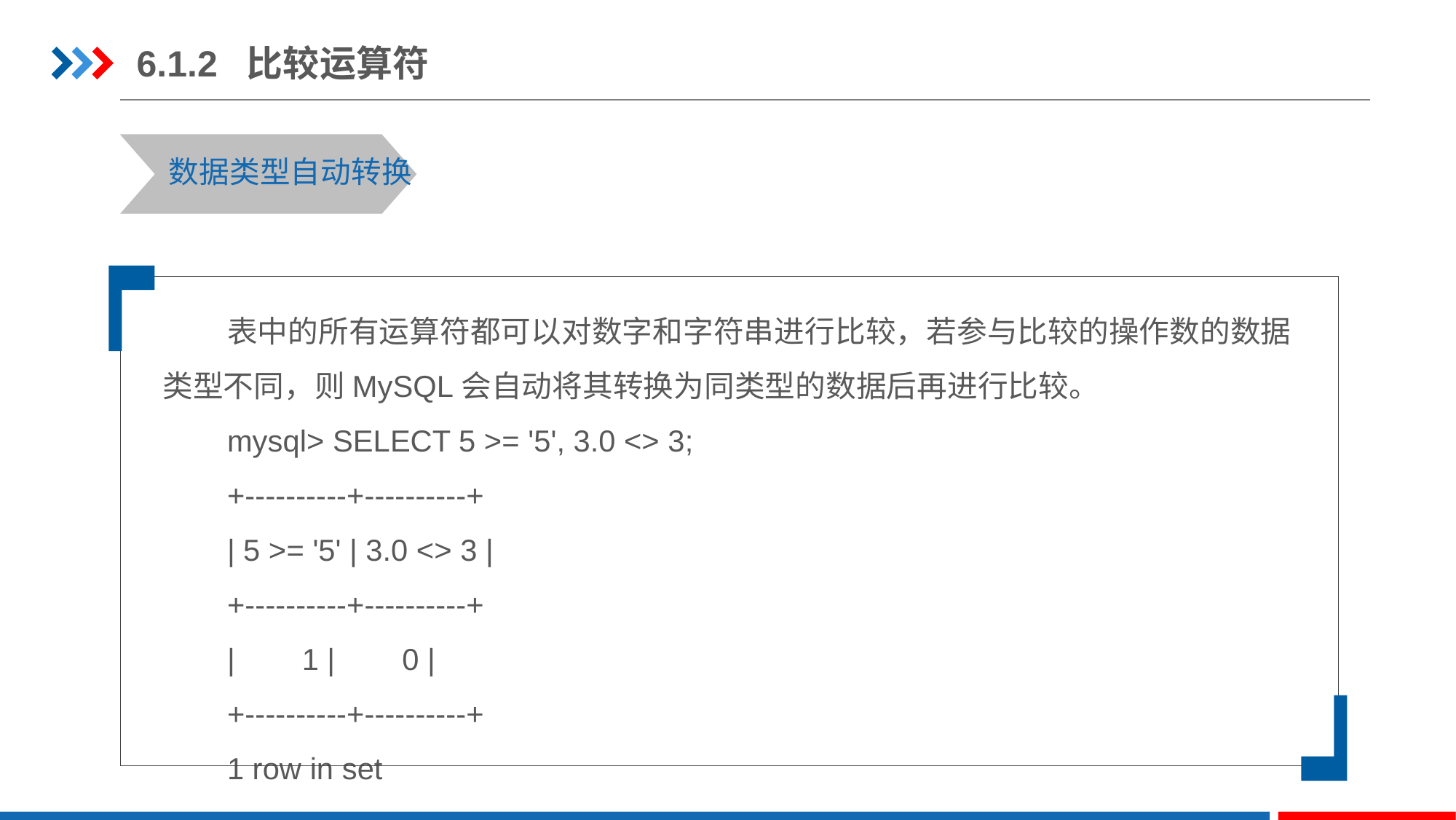

6.1.2  比较运算符

数据类型自动转换

表中的所有运算符都可以对数字和字符串进行比较，若参与比较的操作数的数据类型不同，则MySQL会自动将其转换为同类型的数据后再进行比较。
mysql> SELECT 5 >= '5', 3.0 <> 3;
+----------+----------+
| 5 >= '5' | 3.0 <> 3 |
+----------+----------+
|        1 |        0 |
+----------+----------+
1 row in set